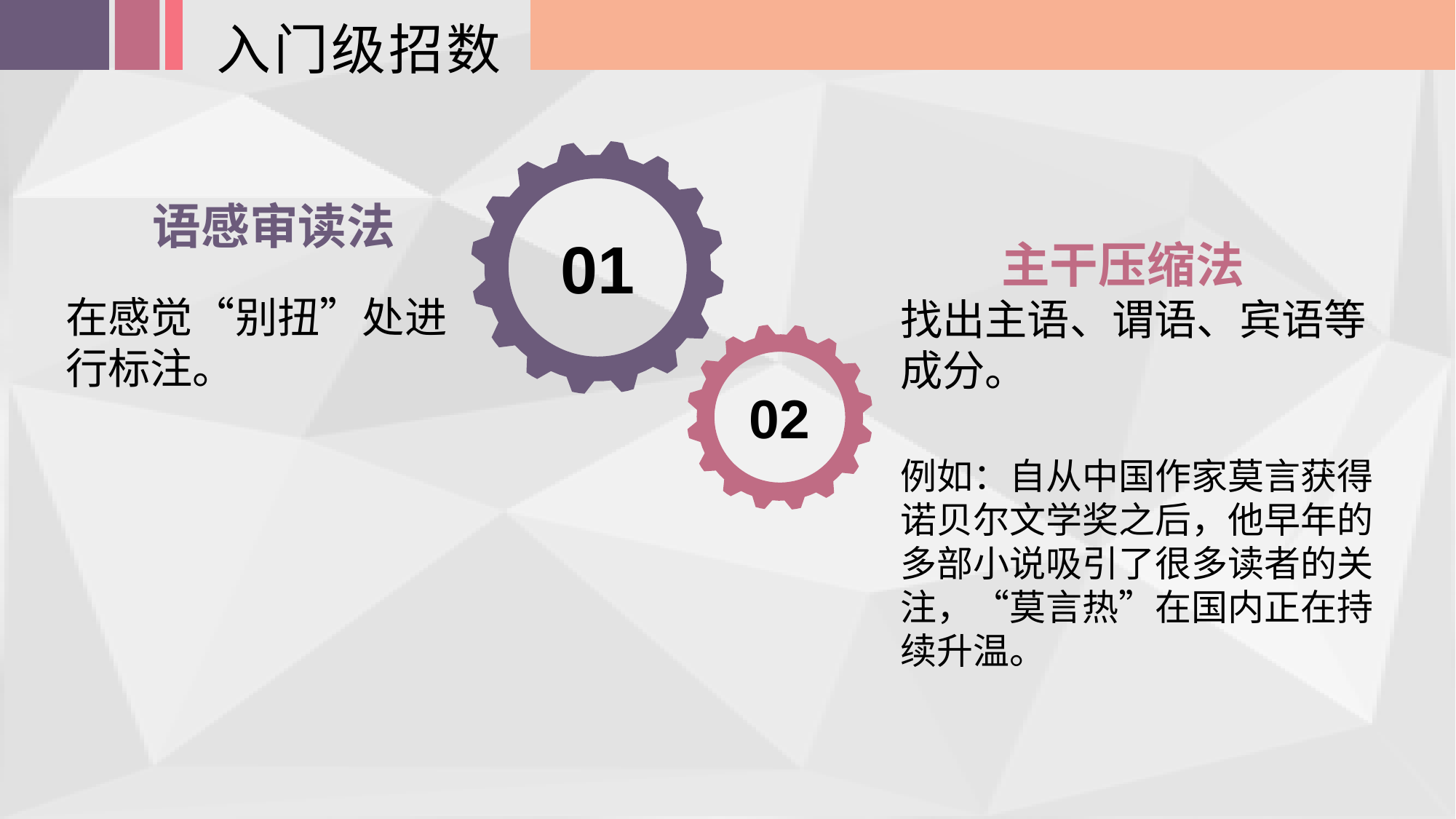

入门级招数

          语感审读法

在感觉“别扭”处进行标注。
         主干压缩法
找出主语、谓语、宾语等成分。

例如：自从中国作家莫言获得诺贝尔文学奖之后，他早年的多部小说吸引了很多读者的关注，“莫言热”在国内正在持续升温。
01

02